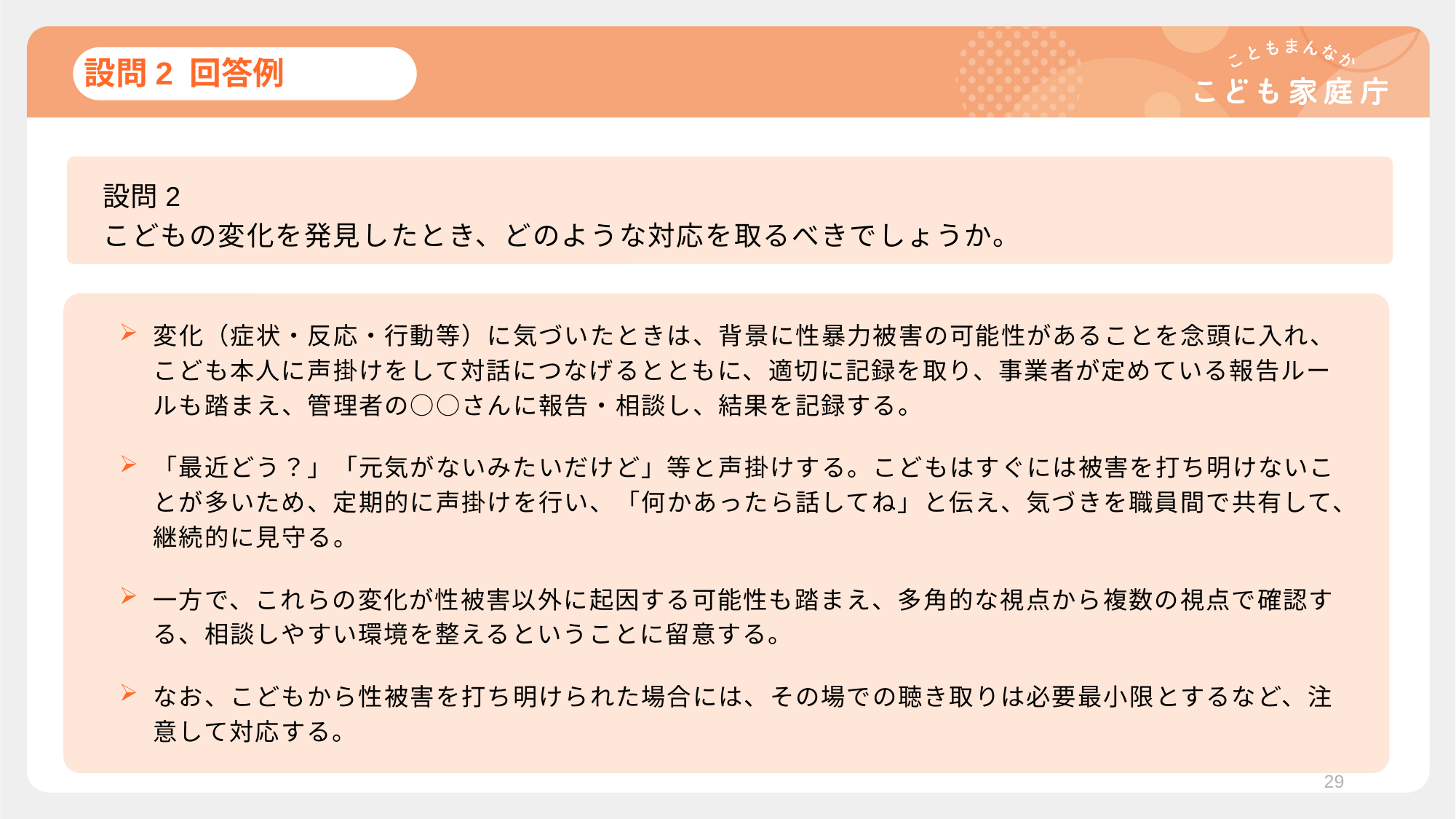

# 設問2 回答例

設問2
こどもの変化を発見したとき、どのような対応を取るべきでしょうか。

変化（症状・反応・行動等）に気づいたときは、背景に性暴力被害の可能性があることを念頭に入れ、こども本人に声掛けをして対話につなげるとともに、適切に記録を取り、事業者が定めている報告ルールも踏まえ、管理者の○○さんに報告・相談し、結果を記録する。
「最近どう？」「元気がないみたいだけど」等と声掛けする。こどもはすぐには被害を打ち明けないことが多いため、定期的に声掛けを行い、「何かあったら話してね」と伝え、気づきを職員間で共有して、継続的に見守る。
一方で、これらの変化が性被害以外に起因する可能性も踏まえ、多角的な視点から複数の視点で確認する、相談しやすい環境を整えるということに留意する。
なお、こどもから性被害を打ち明けられた場合には、その場での聴き取りは必要最小限とするなど、注意して対応する。

29